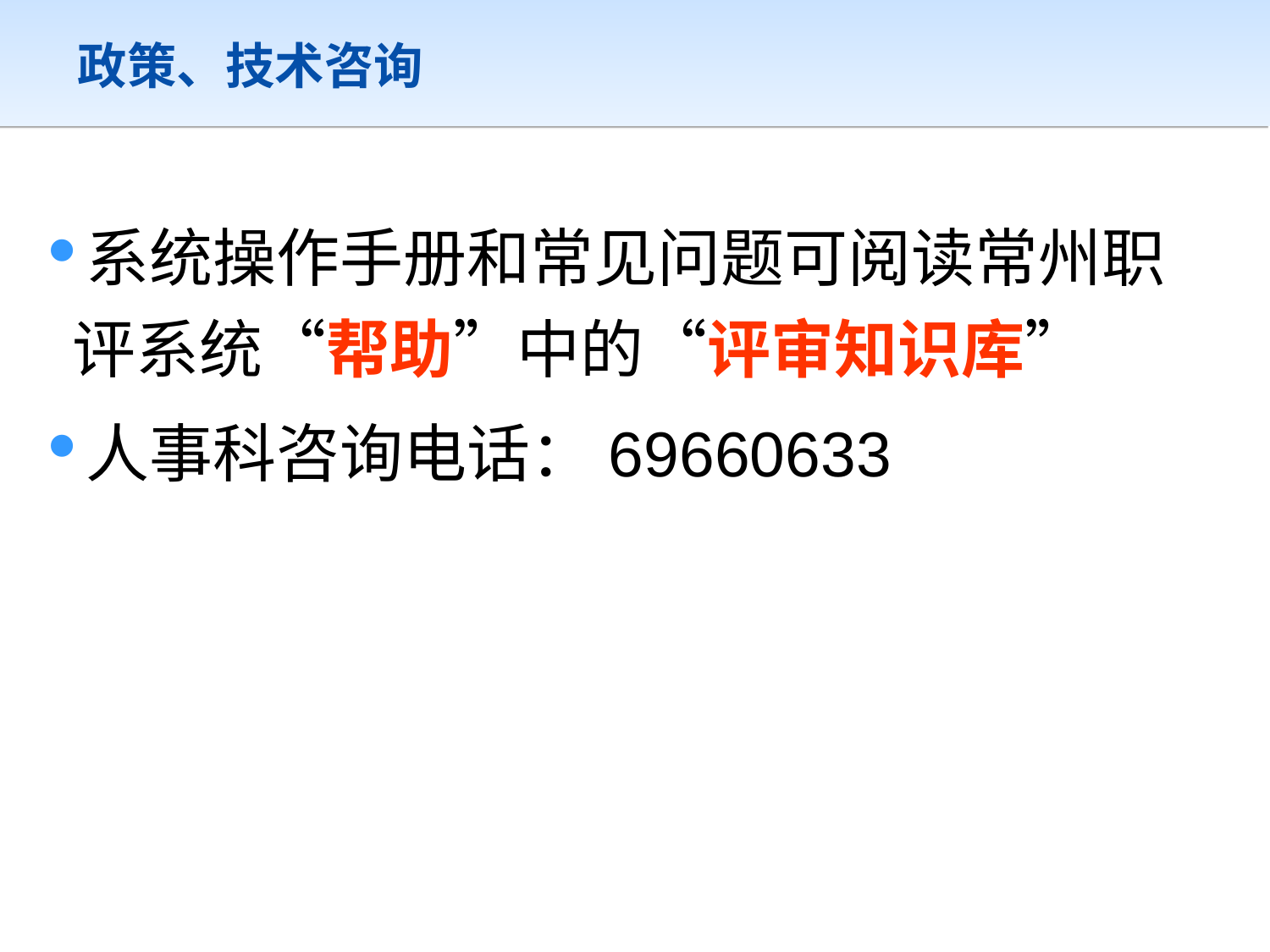

# 政策、技术咨询
系统操作手册和常见问题可阅读常州职评系统“帮助”中的“评审知识库”
人事科咨询电话：69660633